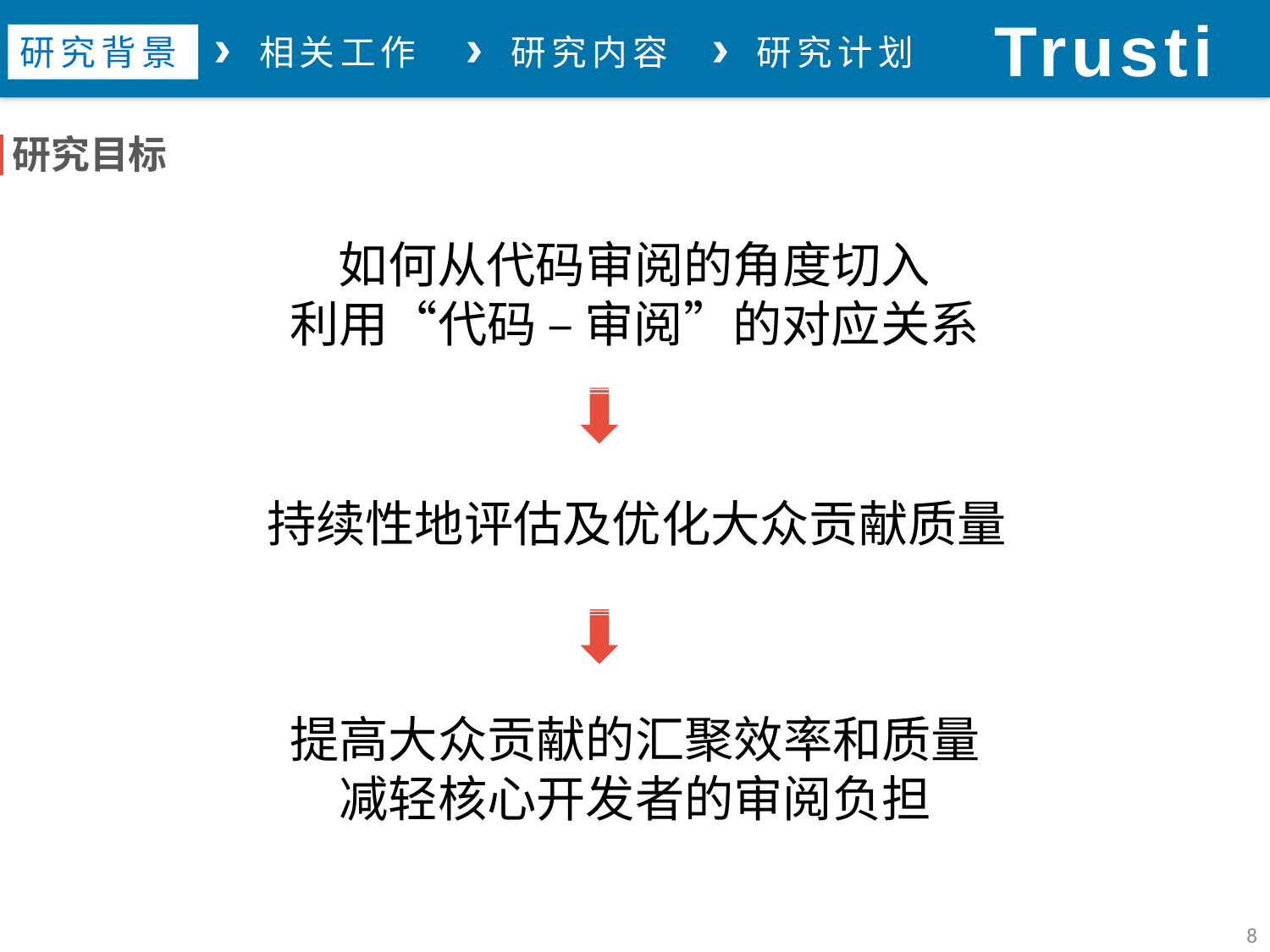

Trustie

论文总结
研究背景
相关工作
研究内容
研究计划

研究目标
如何从代码审阅的角度切入
利用“代码 – 审阅”的对应关系

持续性地评估及优化大众贡献质量

提高大众贡献的汇聚效率和质量
减轻核心开发者的审阅负担
8